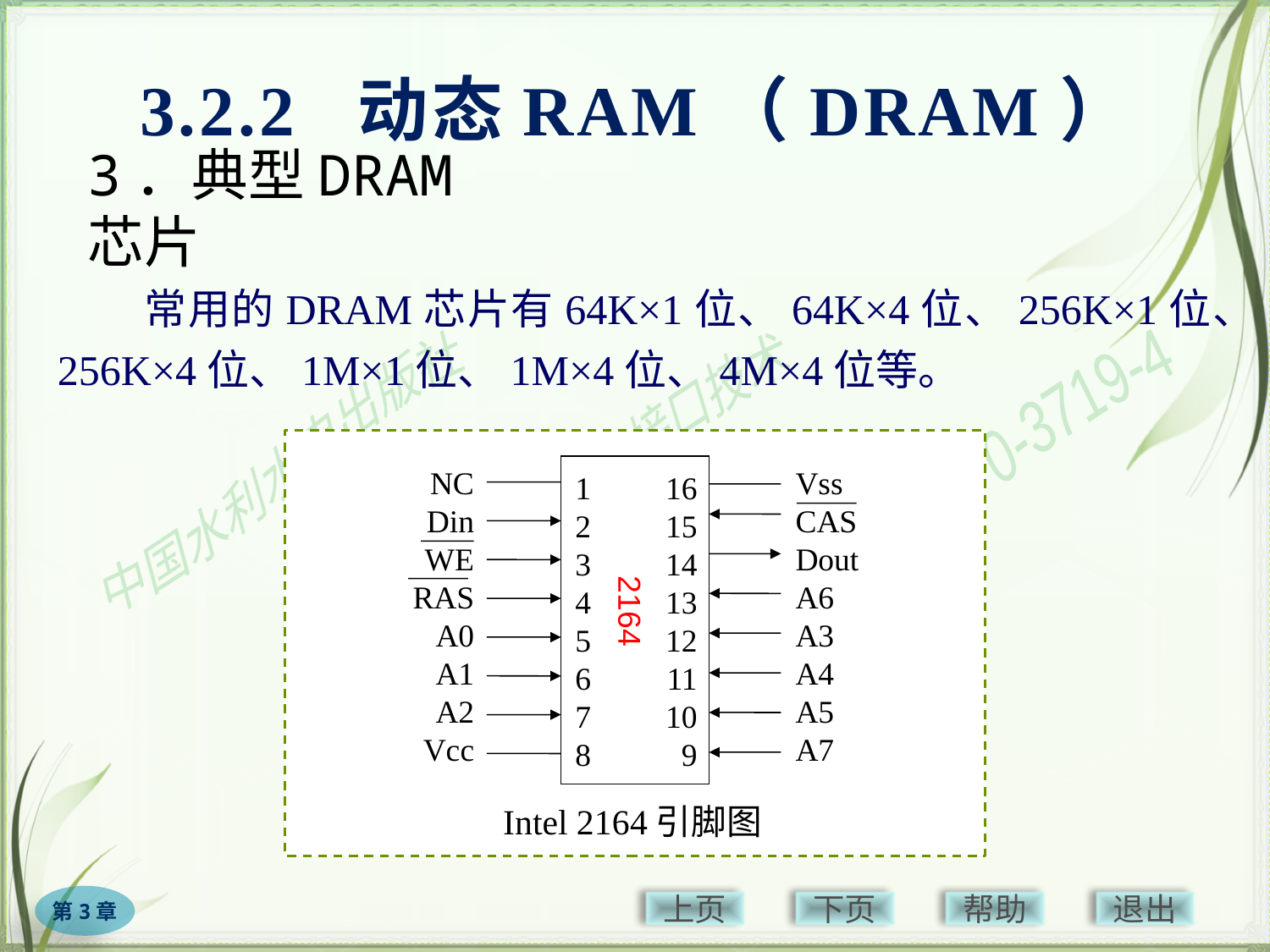

3.2.2  动态RAM（DRAM）
# 3．典型DRAM芯片
　　常用的DRAM芯片有64K×1位、64K×4位、256K×1位、256K×4位、1M×1位、1M×4位、4M×4位等。

NC
Din
WE
RAS
A0
A1
A2
Vcc
Vss
CAS
Dout
A6
A3
A4
A5
A7
16
15
14
13
12
11
10
9
1
2
3
4
5
6
7
8

2164

Intel 2164引脚图